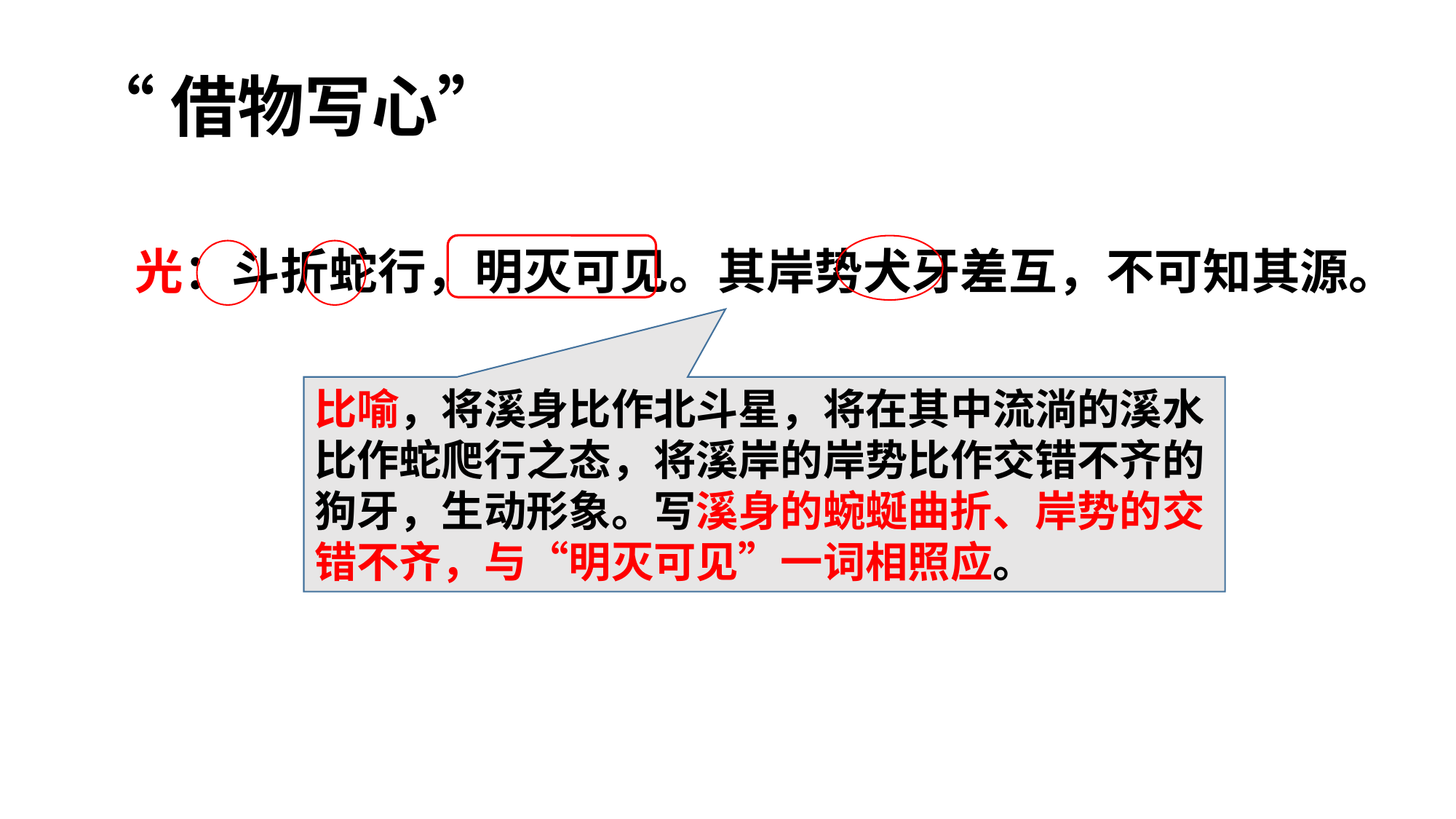

# “借物写心”
光：斗折蛇行，明灭可见。其岸势犬牙差互，不可知其源。

比喻，将溪身比作北斗星，将在其中流淌的溪水比作蛇爬行之态，将溪岸的岸势比作交错不齐的狗牙，生动形象。写溪身的蜿蜒曲折、岸势的交错不齐，与“明灭可见”一词相照应。